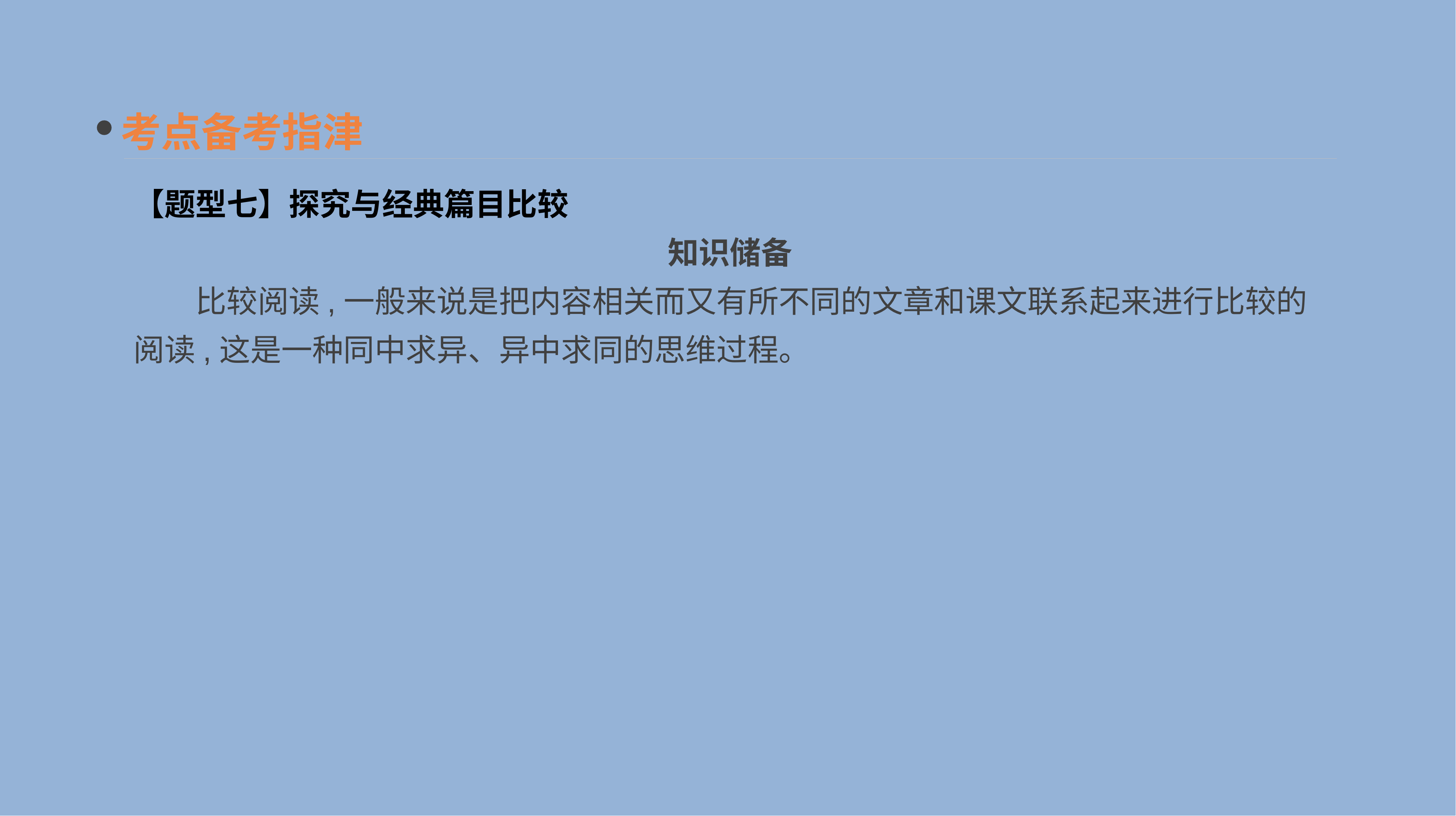

考点备考指津

【题型七】探究与经典篇目比较
知识储备
　　比较阅读,一般来说是把内容相关而又有所不同的文章和课文联系起来进行比较的阅读,这是一种同中求异、异中求同的思维过程。